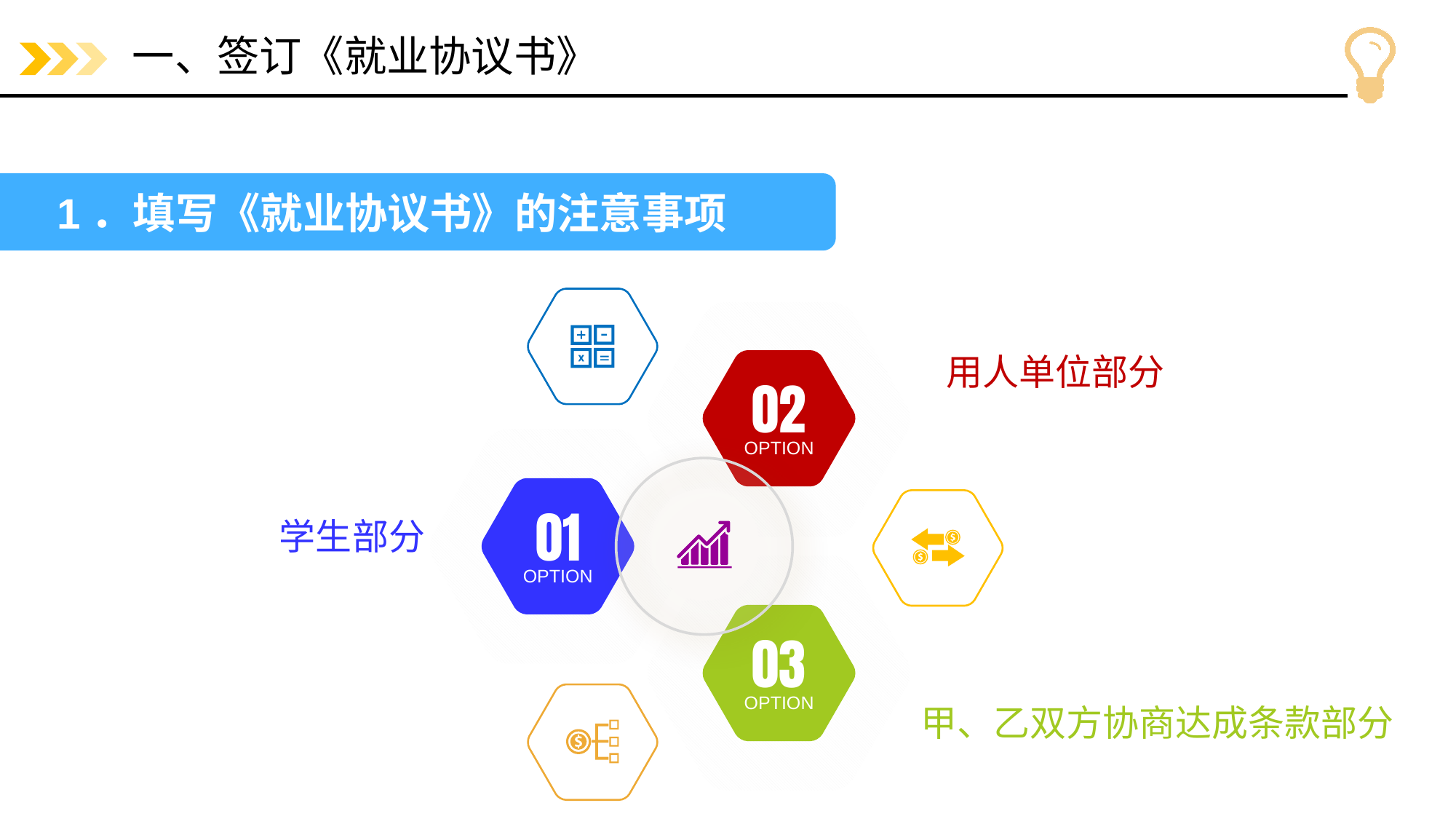

38
# 一、签订《就业协议书》
1．填写《就业协议书》的注意事项

用人单位部分

02
OPTION

01
OPTION
学生部分

03
OPTION

甲、乙双方协商达成条款部分